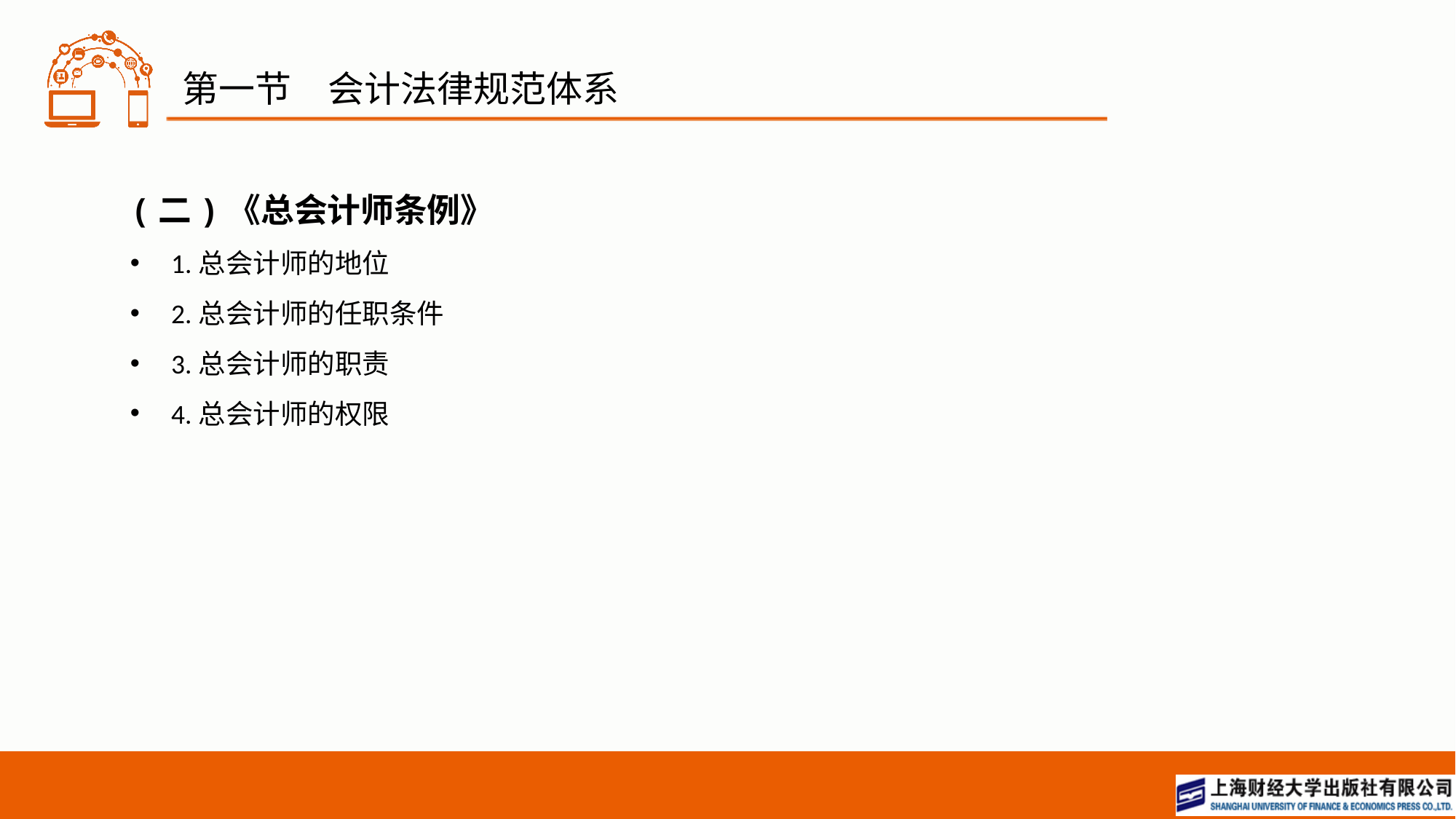

# 第一节　会计法律规范体系
(二)《总会计师条例》
1.总会计师的地位
2.总会计师的任职条件
3.总会计师的职责
4.总会计师的权限